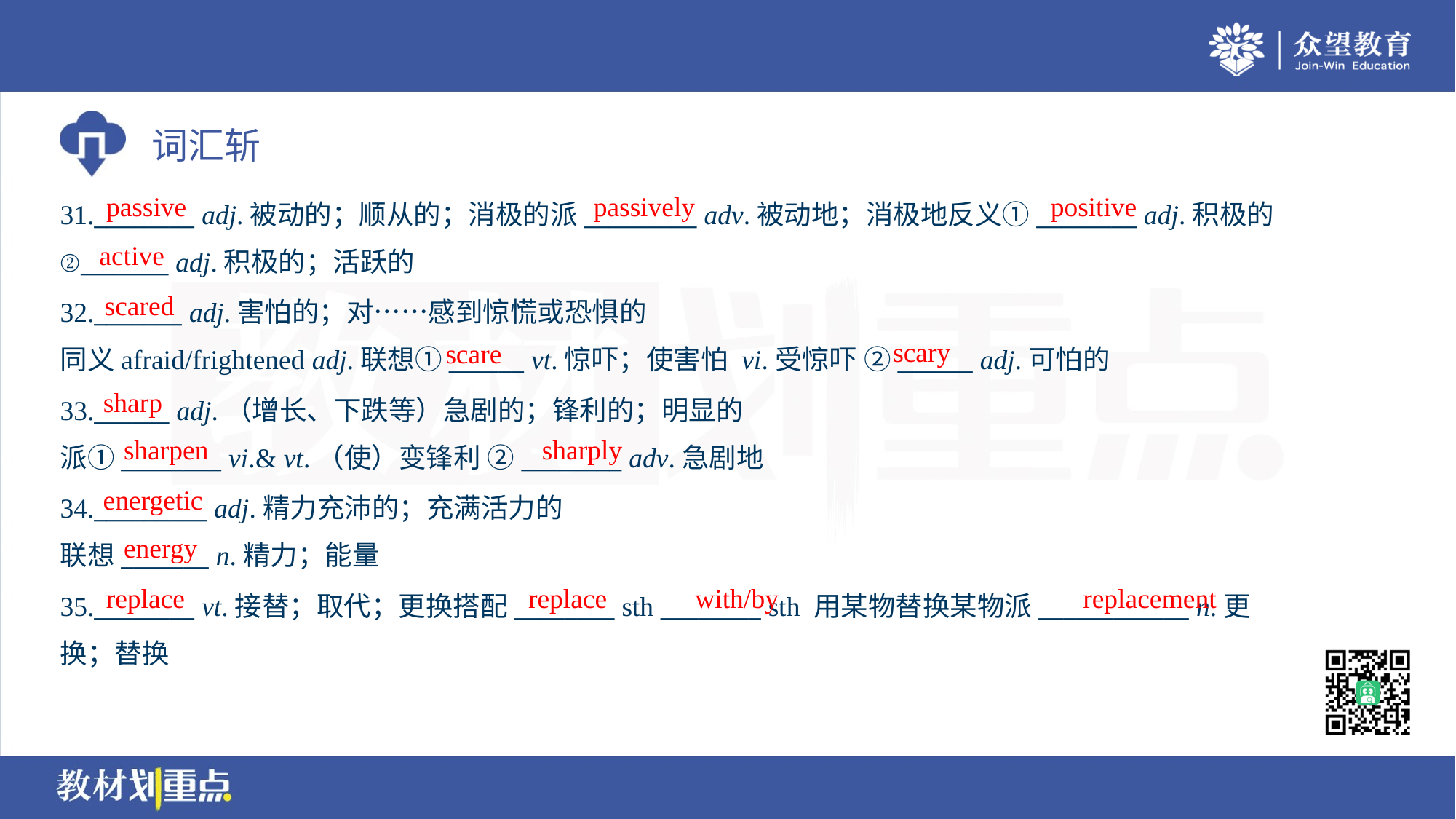

passive
passively
positive
31.________ adj.被动的；顺从的；消极的派_________ adv.被动地；消极地反义①________ adj.积极的
②_______ adj.积极的；活跃的
active
scared
32._______ adj.害怕的；对……感到惊慌或恐惧的
同义afraid/frightened adj.联想①______ vt.惊吓；使害怕 vi.受惊吓 ②______ adj.可怕的
scary
scare
sharp
33.______ adj.（增长、下跌等）急剧的；锋利的；明显的
派①________ vi.& vt.（使）变锋利 ②________ adv.急剧地
sharpen
sharply
energetic
34._________ adj.精力充沛的；充满活力的
联想_______ n.精力；能量
energy
replace
replace
with/by
replacement
35.________ vt.接替；取代；更换搭配________ sth ________ sth 用某物替换某物派____________ n.更
换；替换